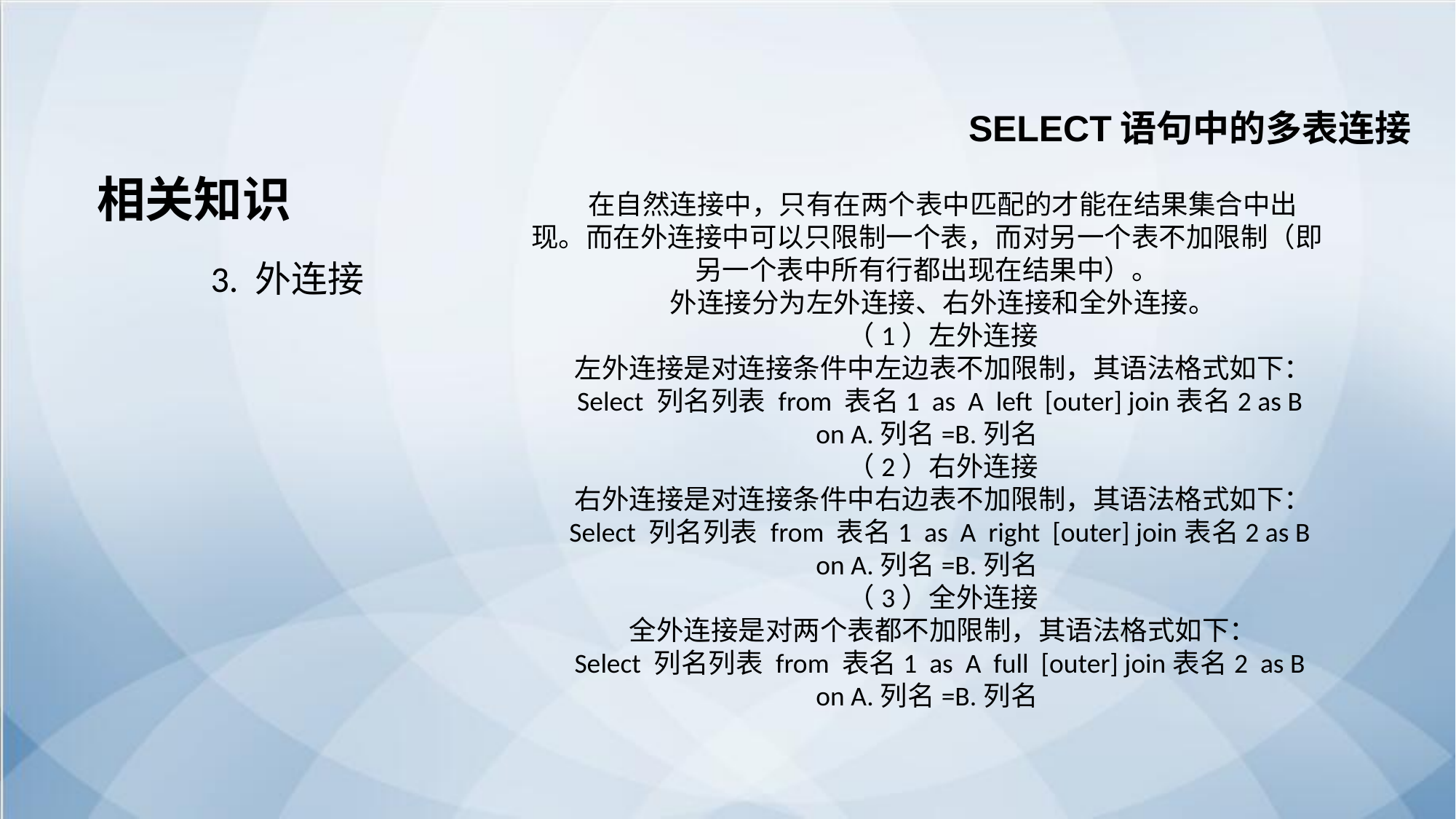

SELECT语句中的多表连接
相关知识
在自然连接中，只有在两个表中匹配的才能在结果集合中出现。而在外连接中可以只限制一个表，而对另一个表不加限制（即另一个表中所有行都出现在结果中）。
外连接分为左外连接、右外连接和全外连接。
（1）左外连接
左外连接是对连接条件中左边表不加限制，其语法格式如下：
Select 列名列表 from 表名1  as  A  left  [outer] join表名2 as B  on A.列名=B.列名
（2）右外连接
右外连接是对连接条件中右边表不加限制，其语法格式如下：
Select 列名列表 from 表名1  as  A  right  [outer] join表名2 as B  on A.列名=B.列名
（3）全外连接
全外连接是对两个表都不加限制，其语法格式如下：
Select 列名列表 from 表名1  as  A  full  [outer] join表名2  as B  on A.列名=B.列名
3. 外连接